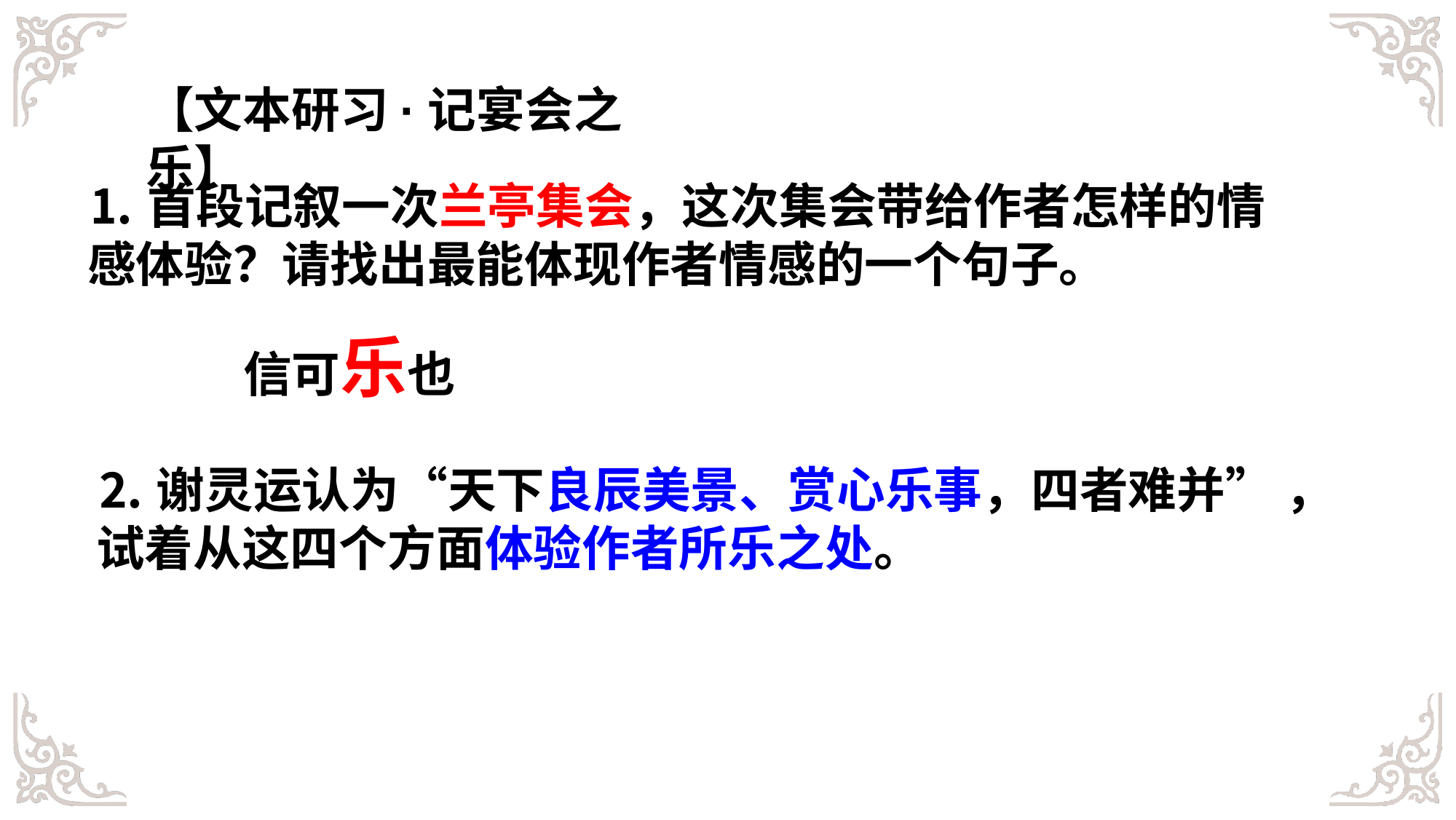

【文本研习·记宴会之乐】
⒈首段记叙一次兰亭集会，这次集会带给作者怎样的情感体验？请找出最能体现作者情感的一个句子。
             信可乐也

⒉谢灵运认为“天下良辰美景、赏心乐事，四者难并” ，试着从这四个方面体验作者所乐之处。